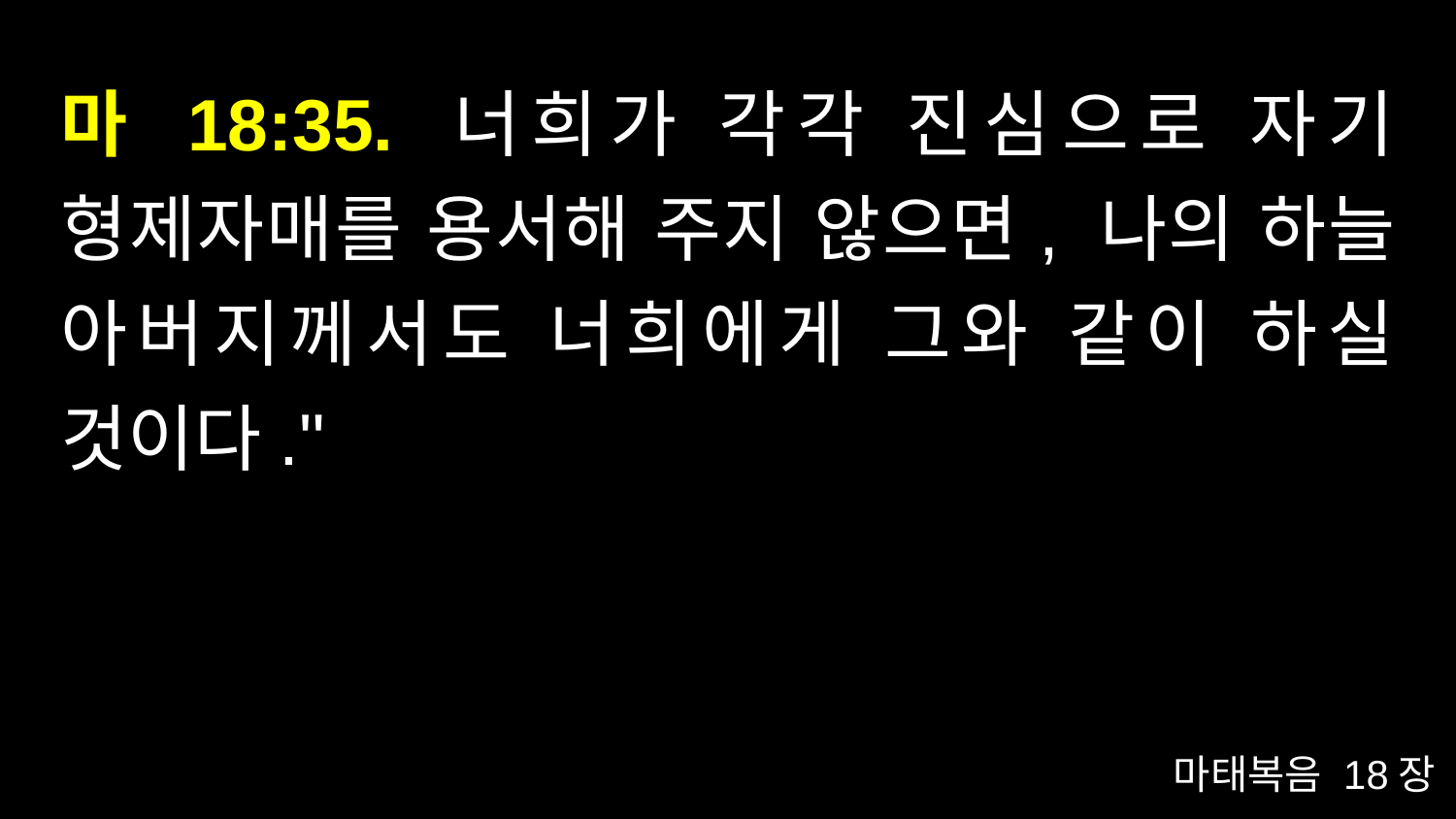

# 마 18:35. 너희가 각각 진심으로 자기 형제자매를 용서해 주지 않으면, 나의 하늘 아버지께서도 너희에게 그와 같이 하실 것이다."
마태복음 18장